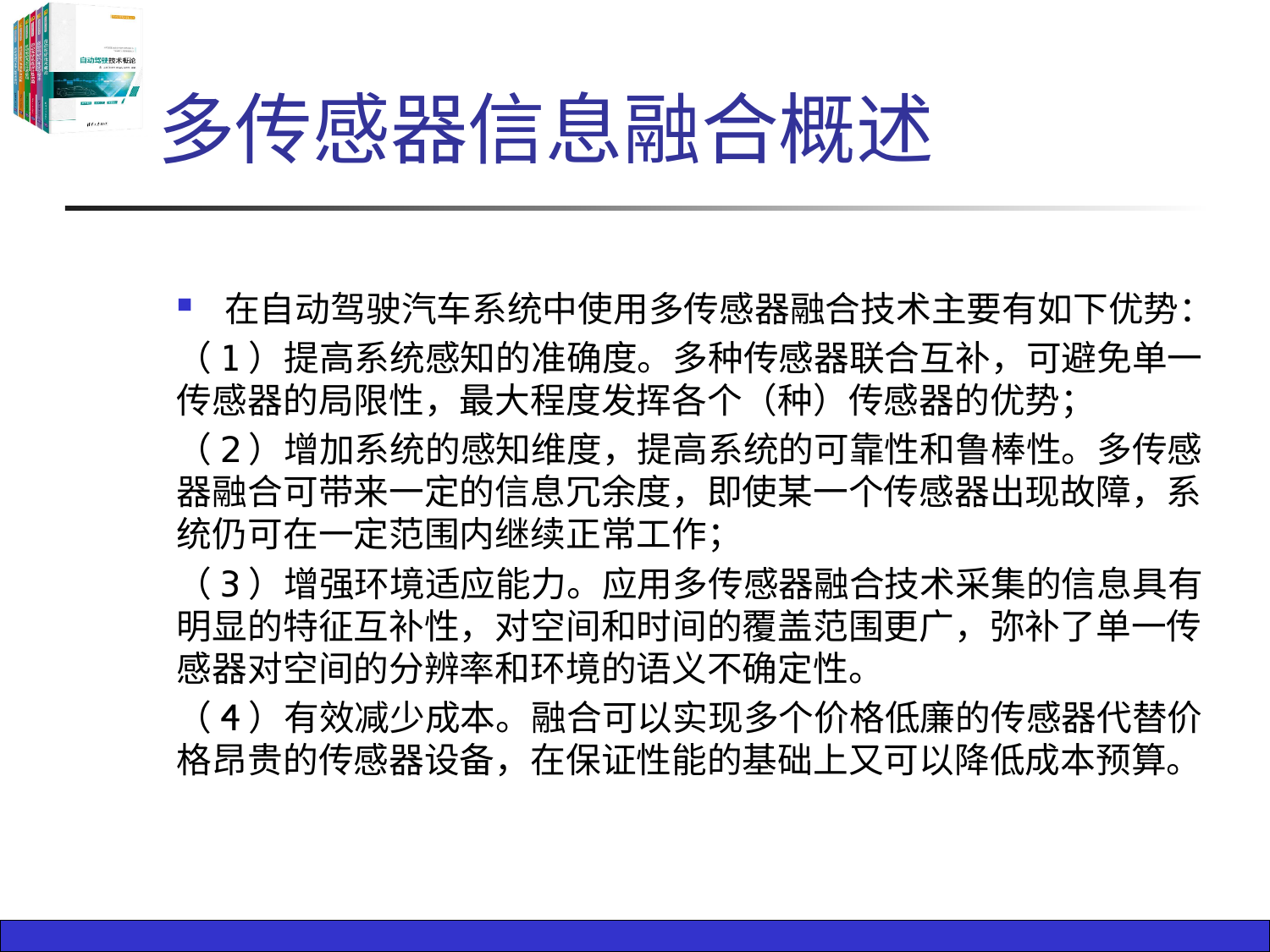

# 多传感器信息融合概述
在自动驾驶汽车系统中使用多传感器融合技术主要有如下优势：
（1）提高系统感知的准确度。多种传感器联合互补，可避免单一传感器的局限性，最大程度发挥各个（种）传感器的优势；
（2）增加系统的感知维度，提高系统的可靠性和鲁棒性。多传感器融合可带来一定的信息冗余度，即使某一个传感器出现故障，系统仍可在一定范围内继续正常工作；
（3）增强环境适应能力。应用多传感器融合技术采集的信息具有明显的特征互补性，对空间和时间的覆盖范围更广，弥补了单一传感器对空间的分辨率和环境的语义不确定性。
（4）有效减少成本。融合可以实现多个价格低廉的传感器代替价格昂贵的传感器设备，在保证性能的基础上又可以降低成本预算。